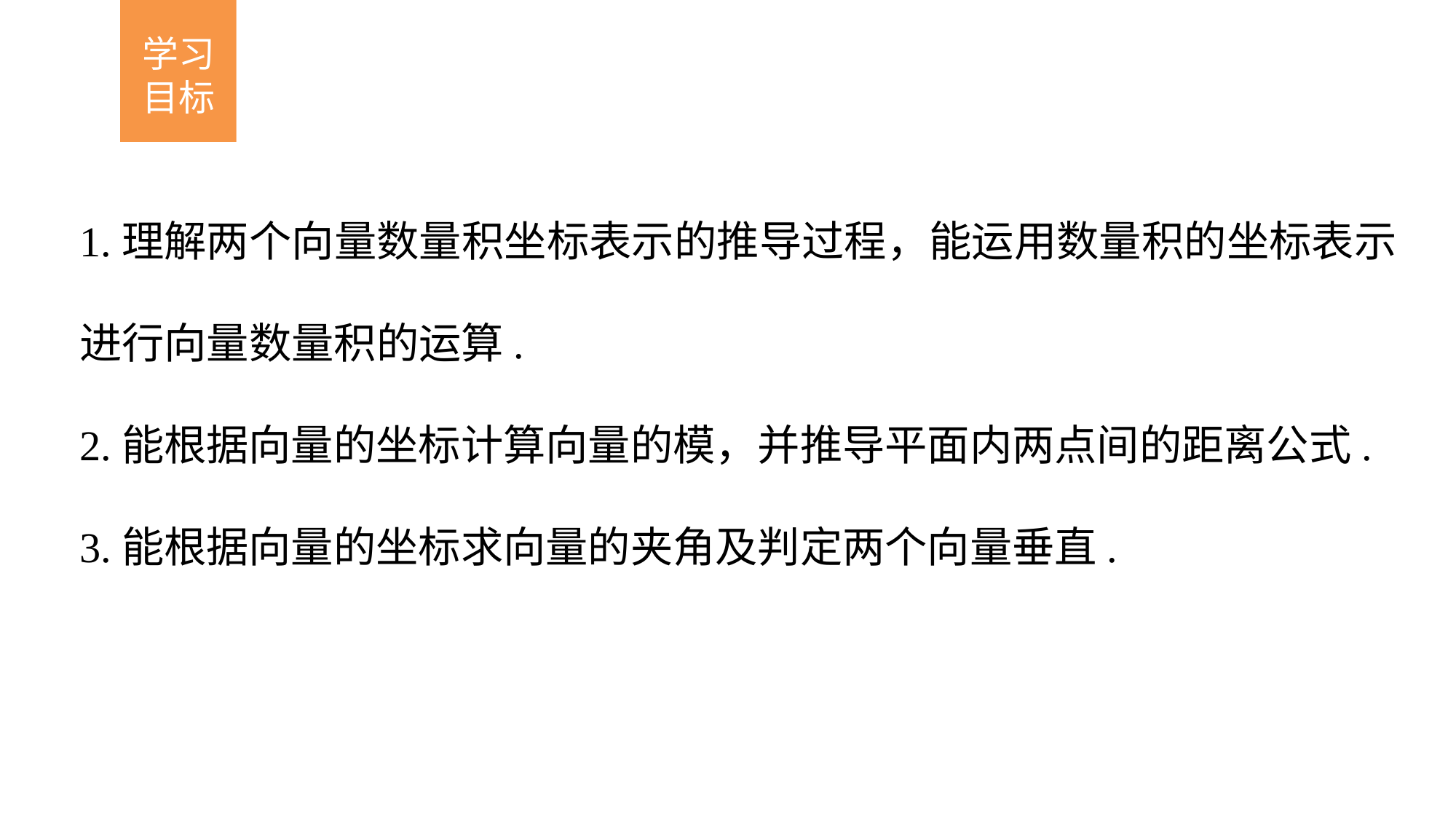

学习目标
1.理解两个向量数量积坐标表示的推导过程，能运用数量积的坐标表示进行向量数量积的运算.
2.能根据向量的坐标计算向量的模，并推导平面内两点间的距离公式.
3.能根据向量的坐标求向量的夹角及判定两个向量垂直.